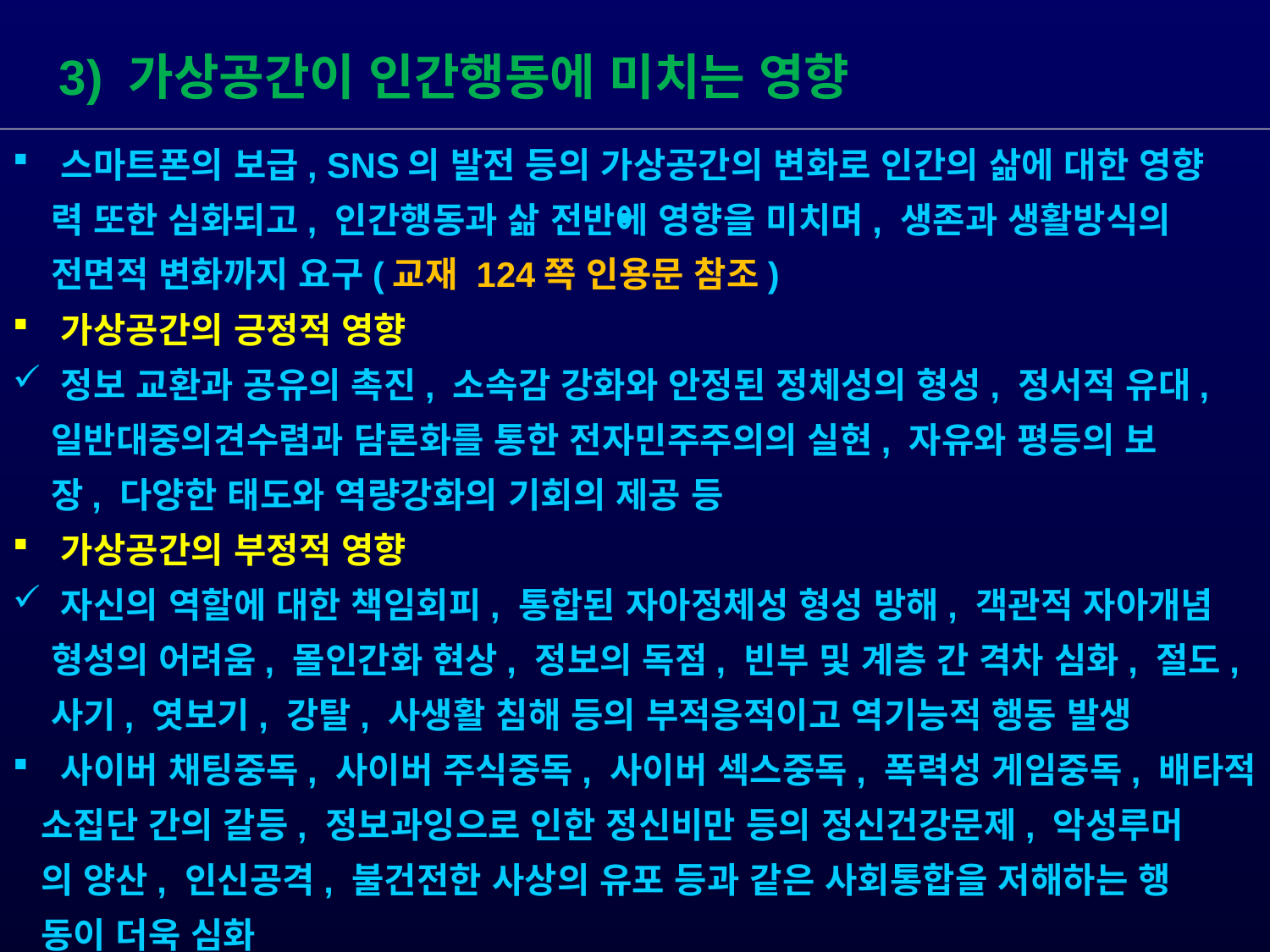

3) 가상공간이 인간행동에 미치는 영향

 스마트폰의 보급, SNS의 발전 등의 가상공간의 변화로 인간의 삶에 대한 영향
   력 또한 심화되고, 인간행동과 삶 전반에 영향을 미치며, 생존과 생활방식의
   전면적 변화까지 요구(교재 124쪽 인용문 참조)
 가상공간의 긍정적 영향
 정보 교환과 공유의 촉진, 소속감 강화와 안정된 정체성의 형성, 정서적 유대,
   일반대중의견수렴과 담론화를 통한 전자민주주의의 실현, 자유와 평등의 보
   장, 다양한 태도와 역량강화의 기회의 제공 등
 가상공간의 부정적 영향
 자신의 역할에 대한 책임회피, 통합된 자아정체성 형성 방해, 객관적 자아개념
   형성의 어려움, 몰인간화 현상, 정보의 독점, 빈부 및 계층 간 격차 심화, 절도,
   사기, 엿보기, 강탈, 사생활 침해 등의 부적응적이고 역기능적 행동 발생
 사이버 채팅중독, 사이버 주식중독, 사이버 섹스중독, 폭력성 게임중독, 배타적
  소집단 간의 갈등, 정보과잉으로 인한 정신비만 등의 정신건강문제, 악성루머
  의 양산, 인신공격, 불건전한 사상의 유포 등과 같은 사회통합을 저해하는 행
  동이 더욱 심화